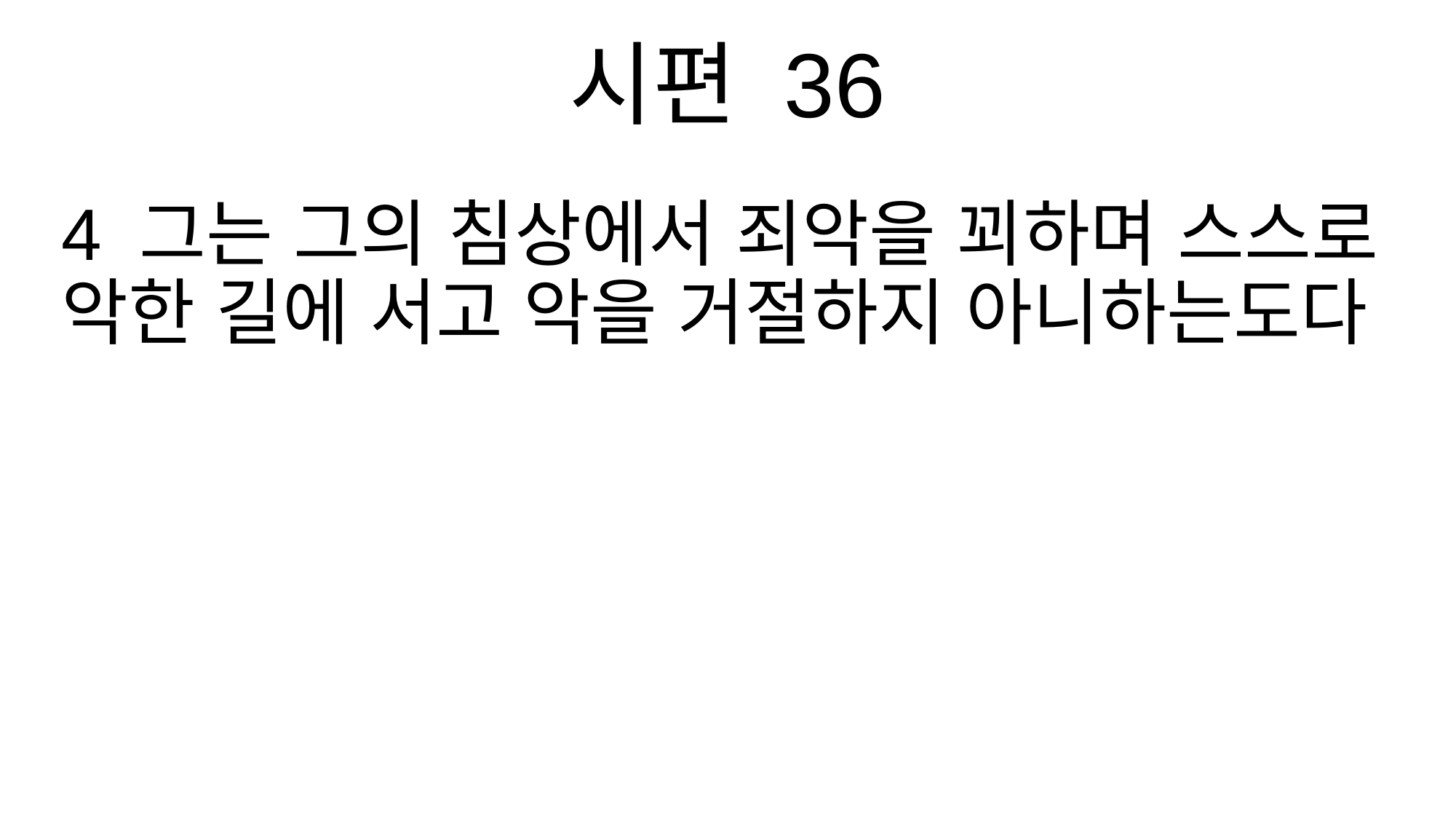

시편 36
4 그는 그의 침상에서 죄악을 꾀하며 스스로 악한 길에 서고 악을 거절하지 아니하는도다